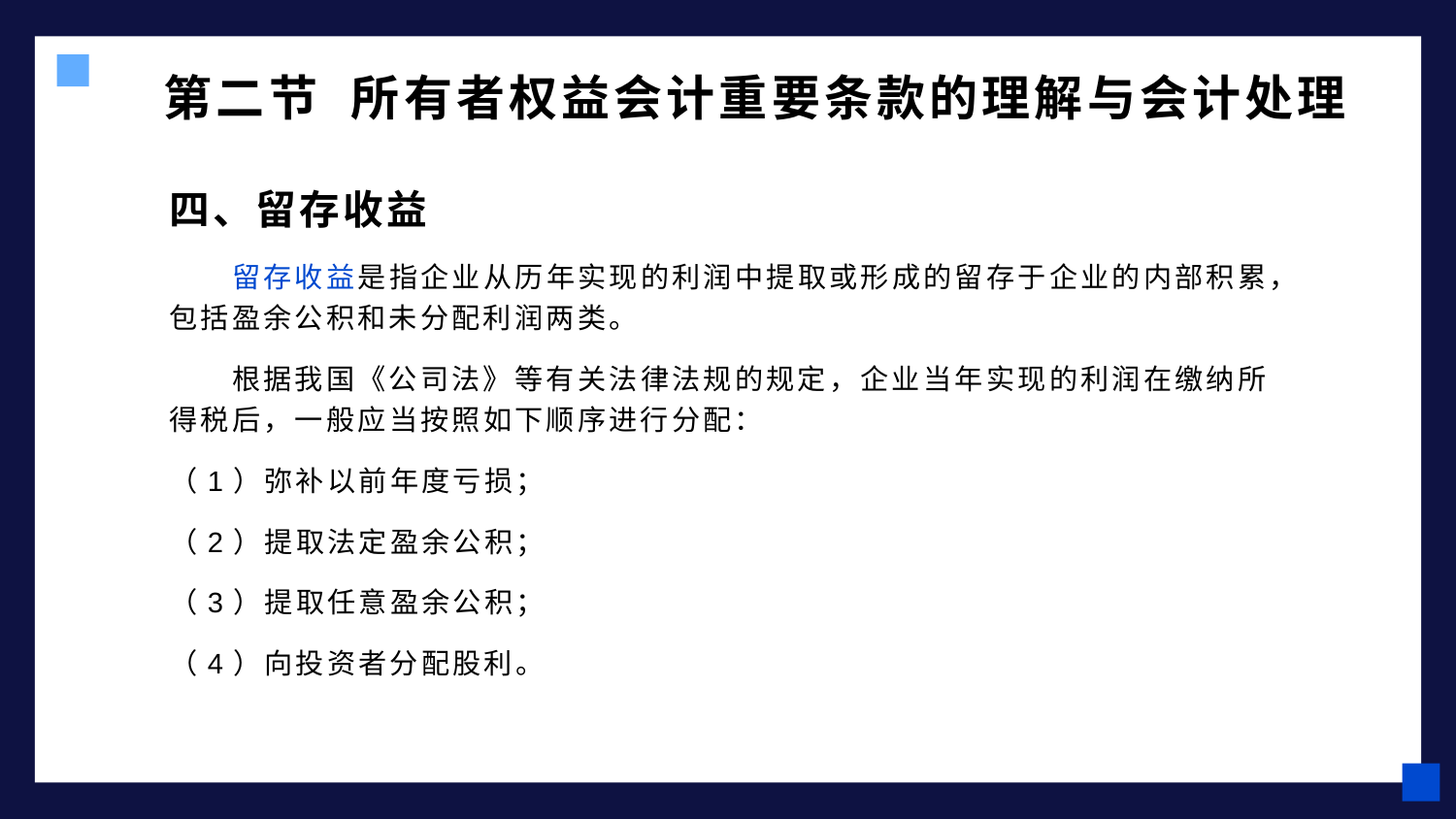

# 第二节  所有者权益会计重要条款的理解与会计处理
四、留存收益
      留存收益是指企业从历年实现的利润中提取或形成的留存于企业的内部积累，包括盈余公积和未分配利润两类。
      根据我国《公司法》等有关法律法规的规定，企业当年实现的利润在缴纳所得税后，一般应当按照如下顺序进行分配：
（1）弥补以前年度亏损；
（2）提取法定盈余公积；
（3）提取任意盈余公积；
（4）向投资者分配股利。